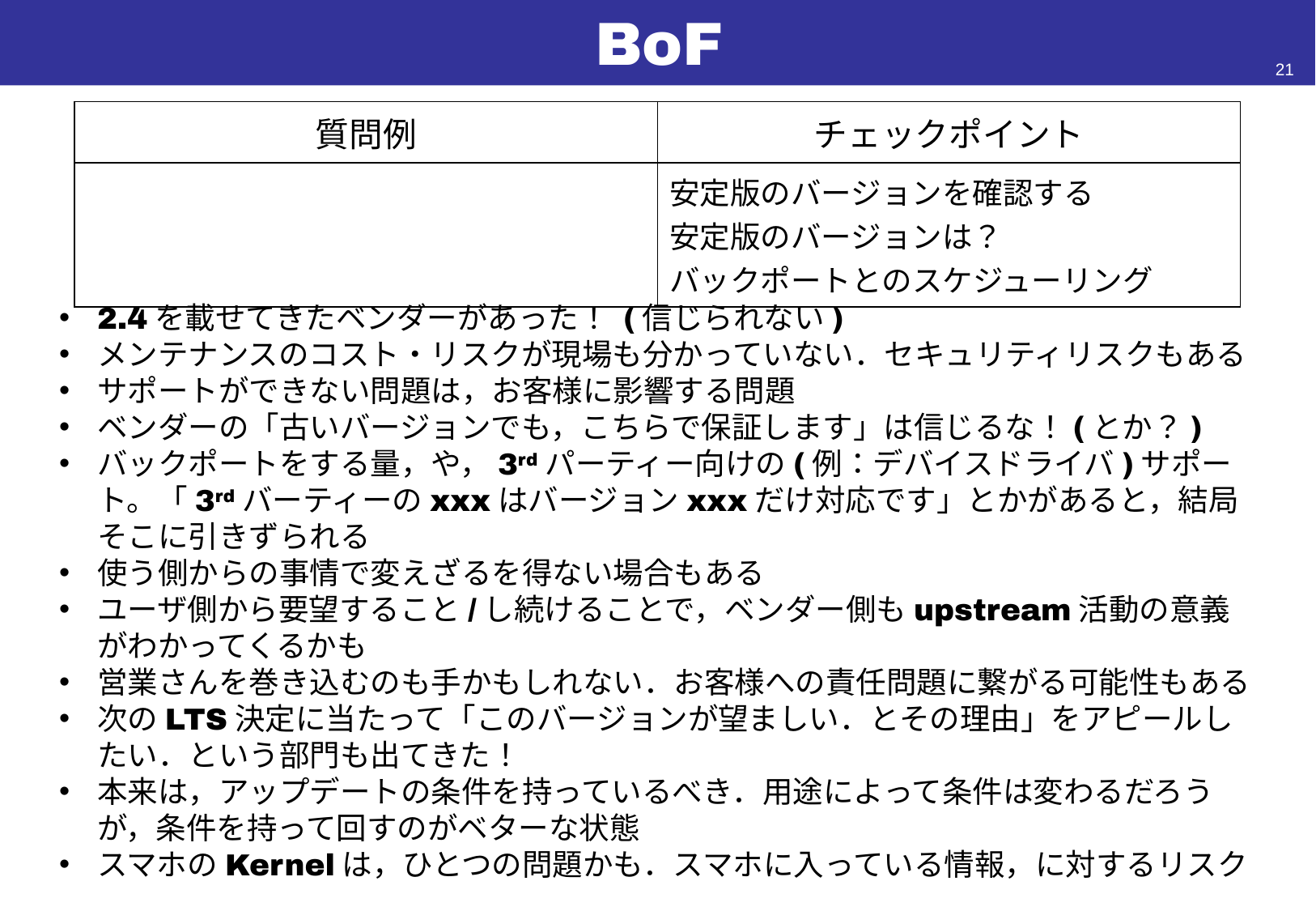

# BoF
21
| 質問例 | チェックポイント |
| --- | --- |
|  | 安定版のバージョンを確認する 安定版のバージョンは？ バックポートとのスケジューリング |
2.4を載せてきたベンダーがあった！ (信じられない)
メンテナンスのコスト・リスクが現場も分かっていない．セキュリティリスクもある
サポートができない問題は，お客様に影響する問題
ベンダーの「古いバージョンでも，こちらで保証します」は信じるな！(とか？)
バックポートをする量，や，3rdパーティー向けの(例：デバイスドライバ)サポート。「3rdバーティーのxxxはバージョンxxxだけ対応です」とかがあると，結局そこに引きずられる
使う側からの事情で変えざるを得ない場合もある
ユーザ側から要望すること/し続けることで，ベンダー側もupstream活動の意義がわかってくるかも
営業さんを巻き込むのも手かもしれない．お客様への責任問題に繋がる可能性もある
次のLTS決定に当たって「このバージョンが望ましい．とその理由」をアピールしたい．という部門も出てきた！
本来は，アップデートの条件を持っているべき．用途によって条件は変わるだろうが，条件を持って回すのがベターな状態
スマホのKernelは，ひとつの問題かも．スマホに入っている情報，に対するリスク